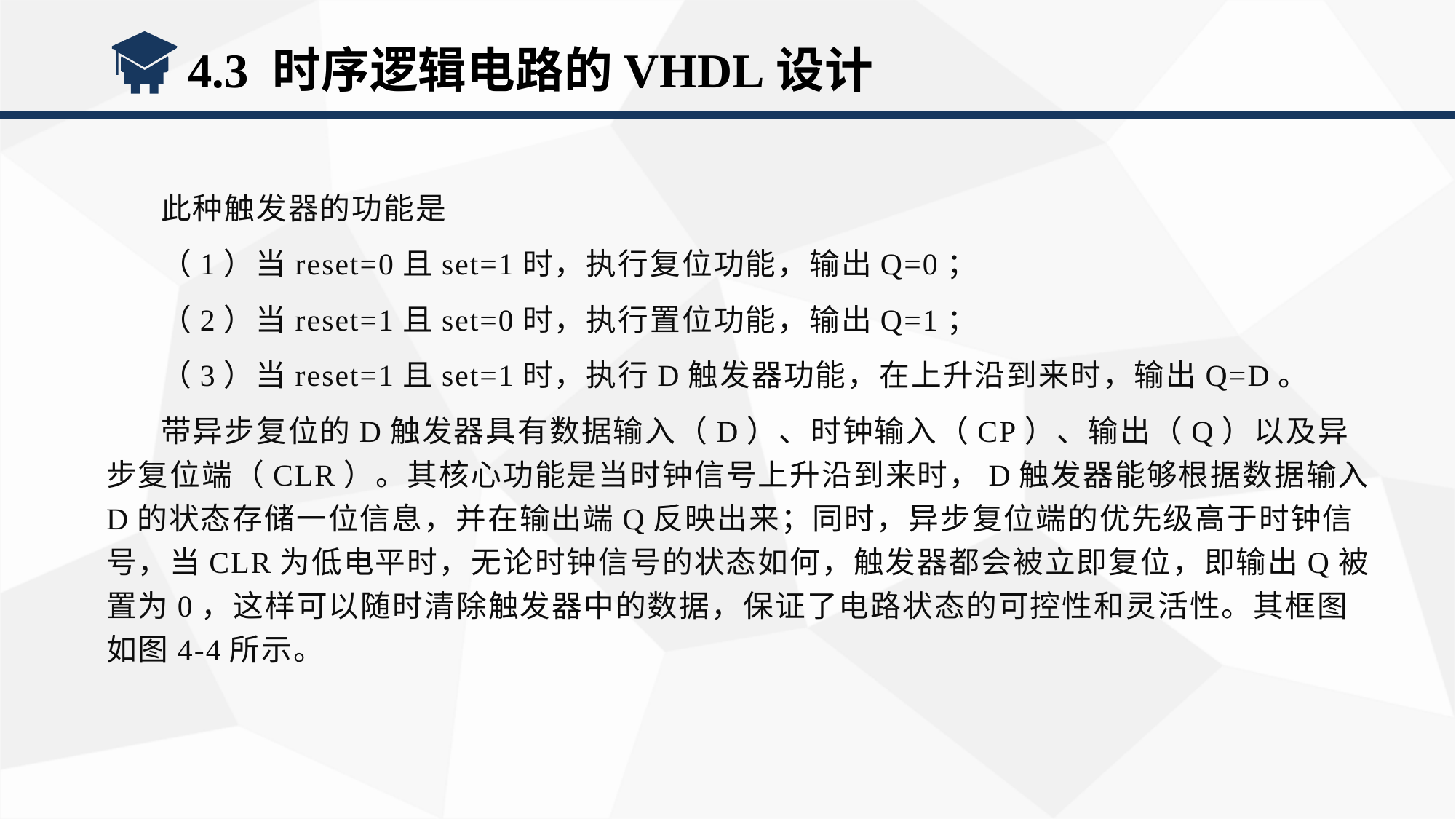

4.3 时序逻辑电路的VHDL设计

此种触发器的功能是
（1）当reset=0且set=1时，执行复位功能，输出Q=0；
（2）当reset=1且set=0时，执行置位功能，输出Q=1；
（3）当reset=1且set=1时，执行D触发器功能，在上升沿到来时，输出Q=D。
带异步复位的D触发器具有数据输入（D）、时钟输入（CP）、输出（Q）以及异步复位端（CLR）。其核心功能是当时钟信号上升沿到来时，D触发器能够根据数据输入D的状态存储一位信息，并在输出端Q反映出来；同时，异步复位端的优先级高于时钟信号，当CLR为低电平时，无论时钟信号的状态如何，触发器都会被立即复位，即输出Q被置为0，这样可以随时清除触发器中的数据，保证了电路状态的可控性和灵活性。其框图如图4-4所示。